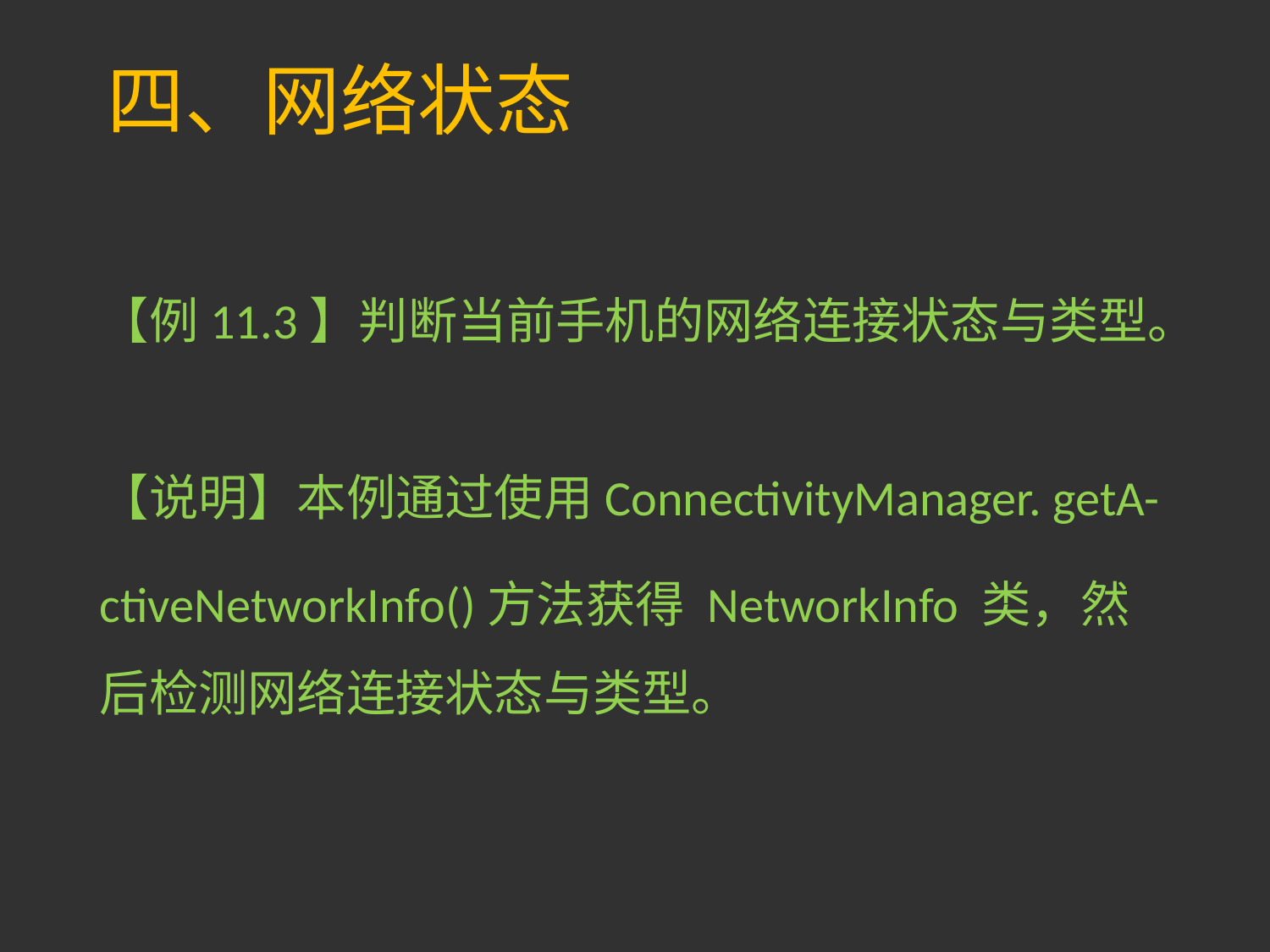

# 四、网络状态
【例11.3】判断当前手机的网络连接状态与类型。
【说明】本例通过使用ConnectivityManager. getA-
ctiveNetworkInfo()方法获得 NetworkInfo 类，然后检测网络连接状态与类型。